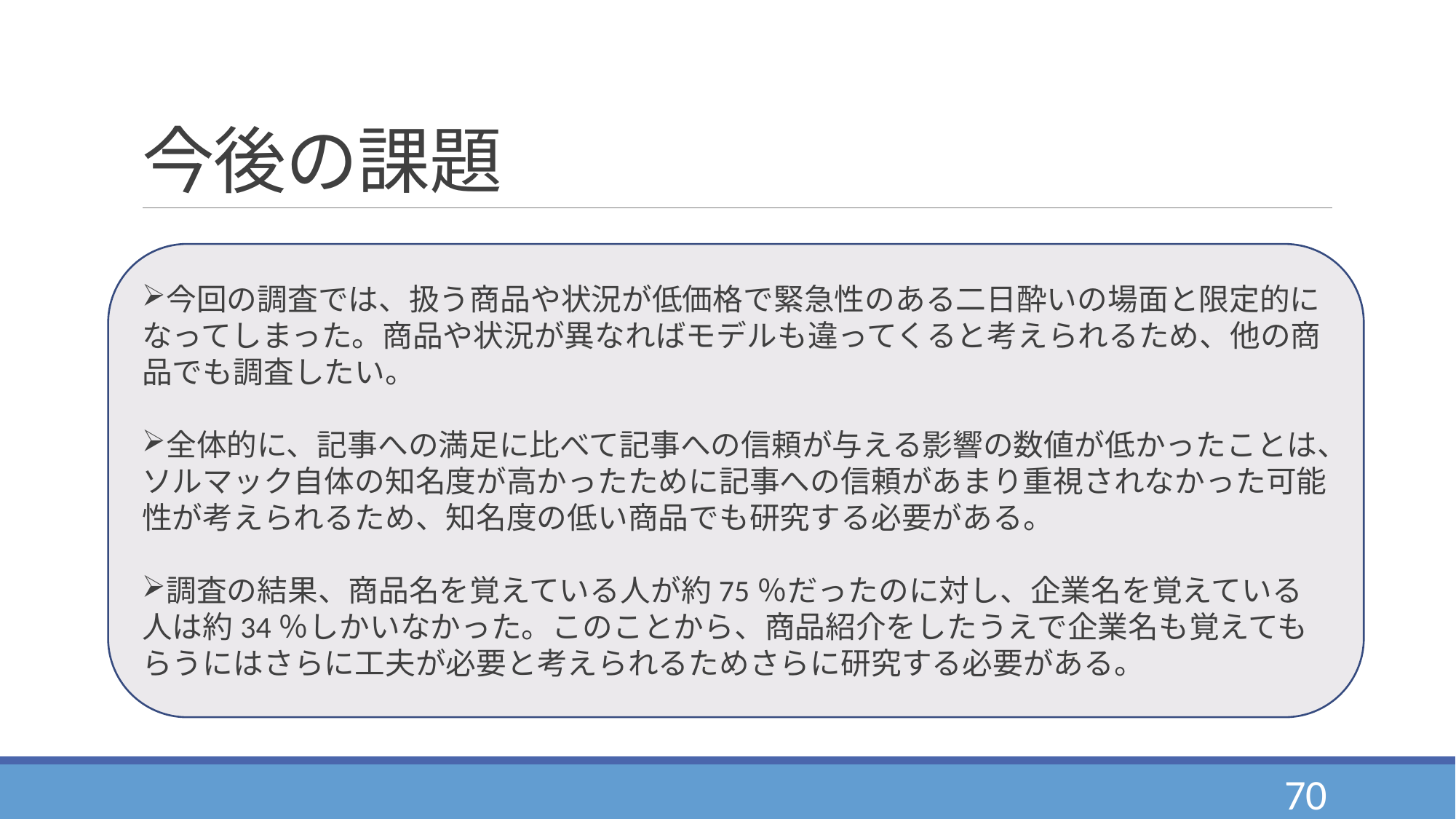

# 今後の課題
今回の調査では、扱う商品や状況が低価格で緊急性のある二日酔いの場面と限定的になってしまった。商品や状況が異なればモデルも違ってくると考えられるため、他の商品でも調査したい。

全体的に、記事への満足に比べて記事への信頼が与える影響の数値が低かったことは、ソルマック自体の知名度が高かったために記事への信頼があまり重視されなかった可能性が考えられるため、知名度の低い商品でも研究する必要がある。

調査の結果、商品名を覚えている人が約75％だったのに対し、企業名を覚えている人は約34％しかいなかった。このことから、商品紹介をしたうえで企業名も覚えてもらうにはさらに工夫が必要と考えられるためさらに研究する必要がある。
70